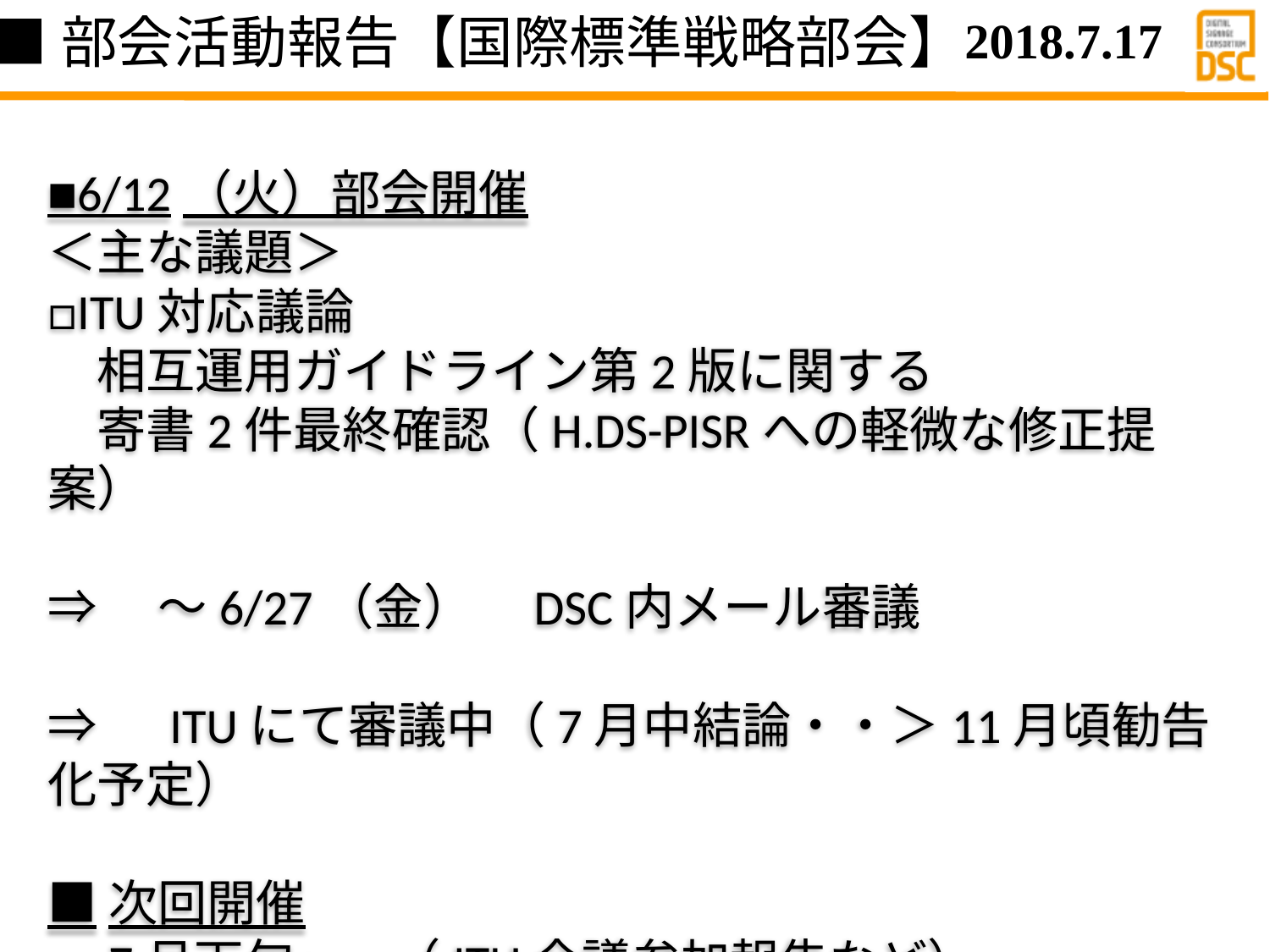

■部会活動報告【国際標準戦略部会】
2018.7.17
■6/12（火）部会開催
＜主な議題＞
□ITU対応議論
　相互運用ガイドライン第2版に関する
　寄書2件最終確認（H.DS-PISRへの軽微な修正提案）

⇒　～6/27（金）　DSC内メール審議

⇒　ITUにて審議中（7月中結論・・＞11月頃勧告化予定）

■次回開催
　7月下旬～　（ITU会議参加報告など）